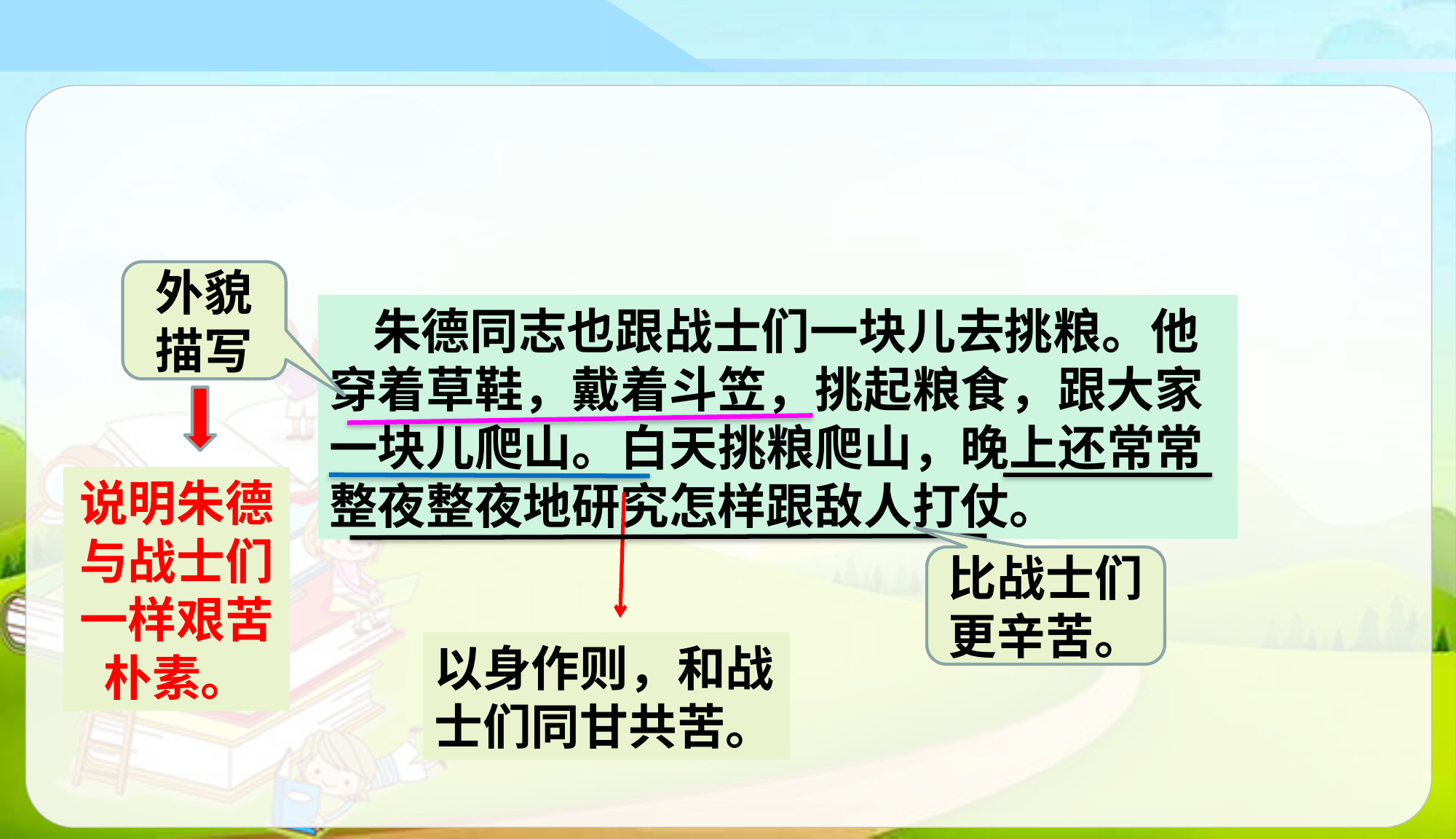

外貌描写
      朱德同志也跟战士们一块儿去挑粮。他穿着草鞋，戴着斗笠，挑起粮食，跟大家一块儿爬山。白天挑粮爬山，晚上还常常整夜整夜地研究怎样跟敌人打仗。

说明朱德与战士们一样艰苦朴素。
比战士们更辛苦。
以身作则，和战士们同甘共苦。